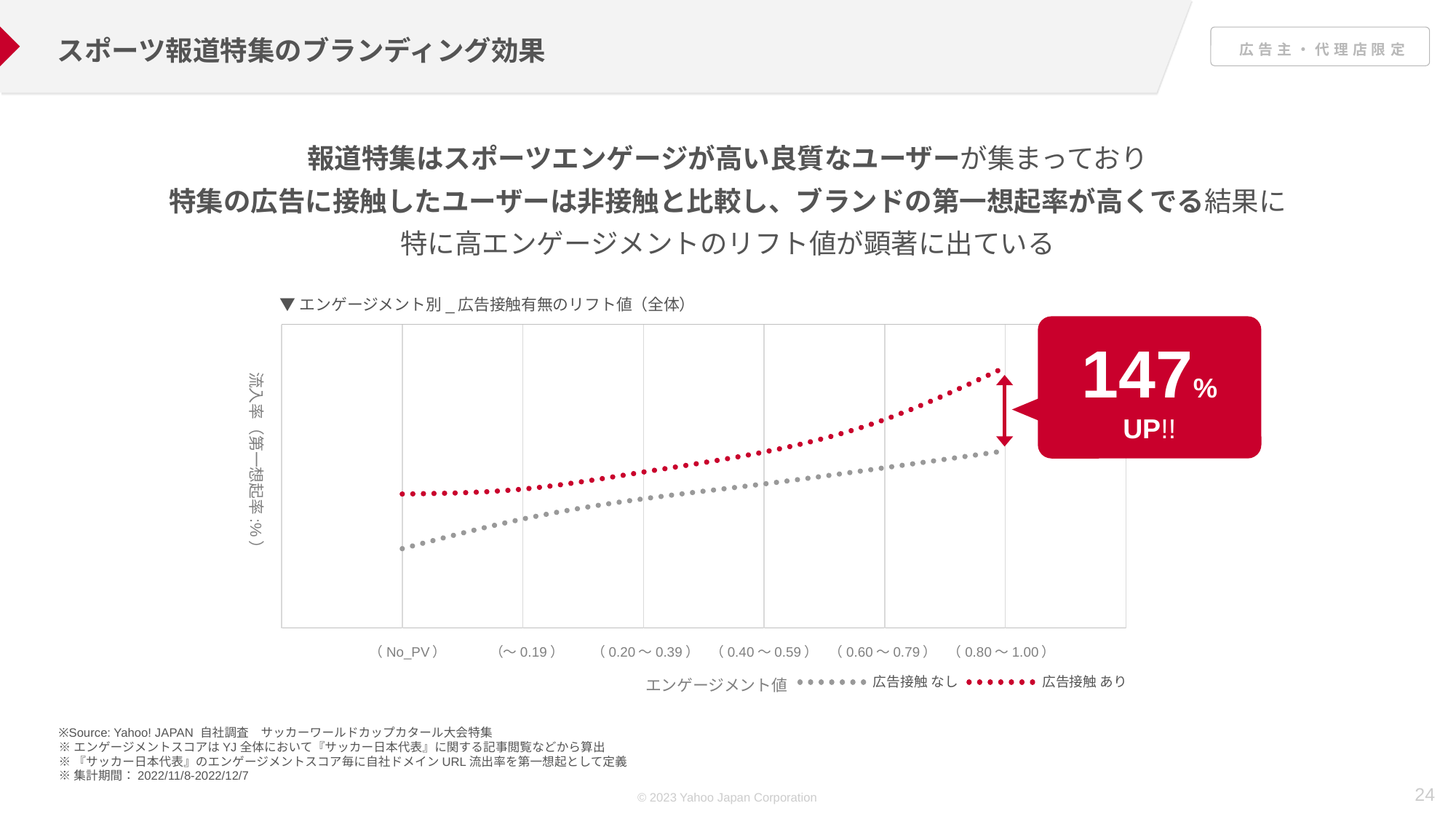

スポーツ報道特集のブランディング効果
報道特集はスポーツエンゲージが高い良質なユーザーが集まっており
特集の広告に接触したユーザーは非接触と比較し、ブランドの第一想起率が高くでる結果に
特に高エンゲージメントのリフト値が顕著に出ている

▼エンゲージメント別_広告接触有無のリフト値（全体）

### Chart

| Category | 広告接触 なし | 広告接触 あり |
|---|---|---|
147%
UP!!

流入率（第一想起率:%）
（No_PV）
（～0.19）
（0.20～0.39）
（0.40～0.59）
（0.60～0.79）
（0.80～1.00）
エンゲージメント値
※Source: Yahoo! JAPAN 自社調査　サッカーワールドカップカタール大会特集
※エンゲージメントスコアはYJ全体において『サッカー日本代表』に関する記事閲覧などから算出
※『サッカー日本代表』のエンゲージメントスコア毎に自社ドメインURL流出率を第一想起として定義
※集計期間：2022/11/8-2022/12/7